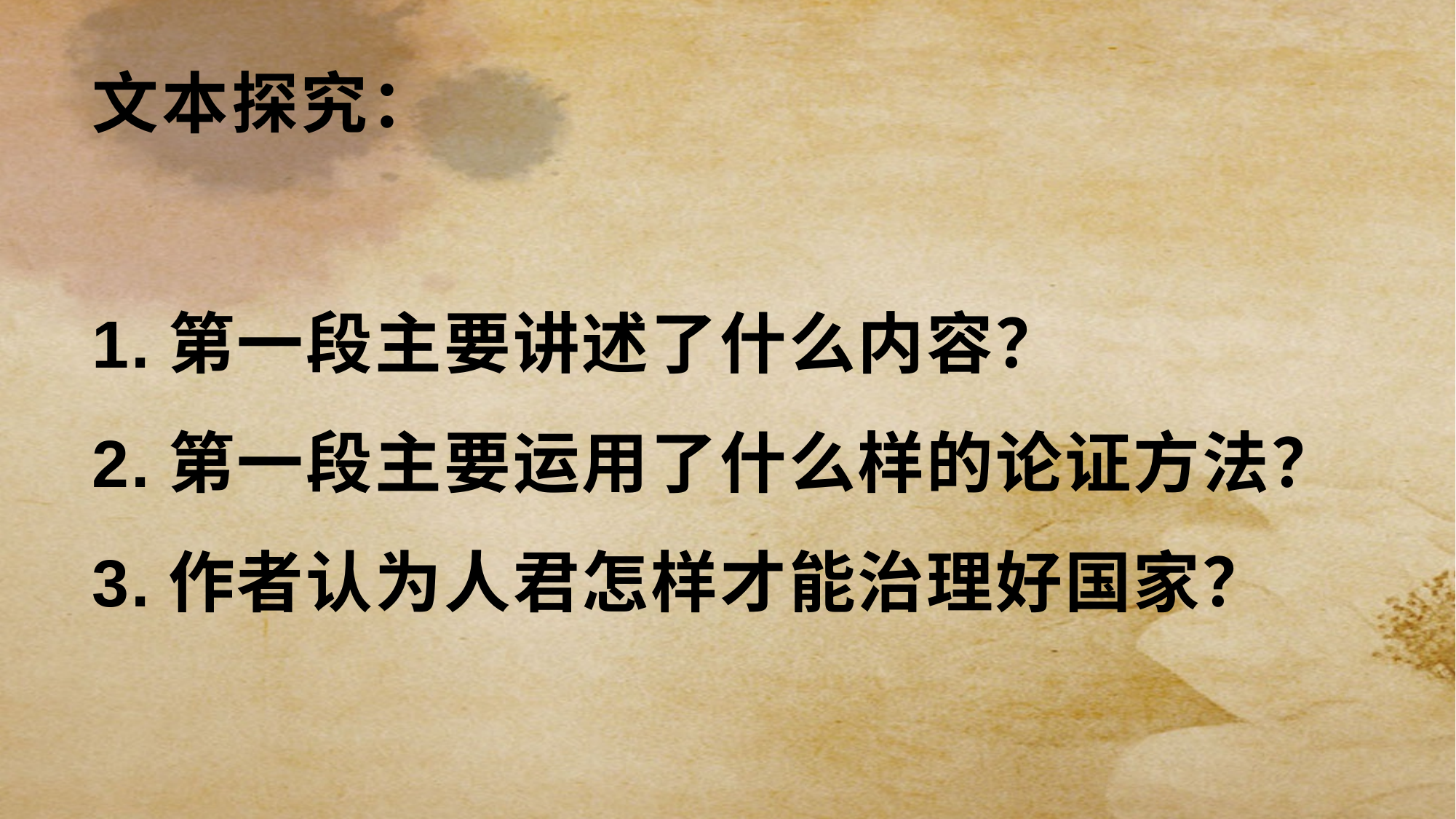

# 文本探究：
1.第一段主要讲述了什么内容？
2.第一段主要运用了什么样的论证方法？
3.作者认为人君怎样才能治理好国家？